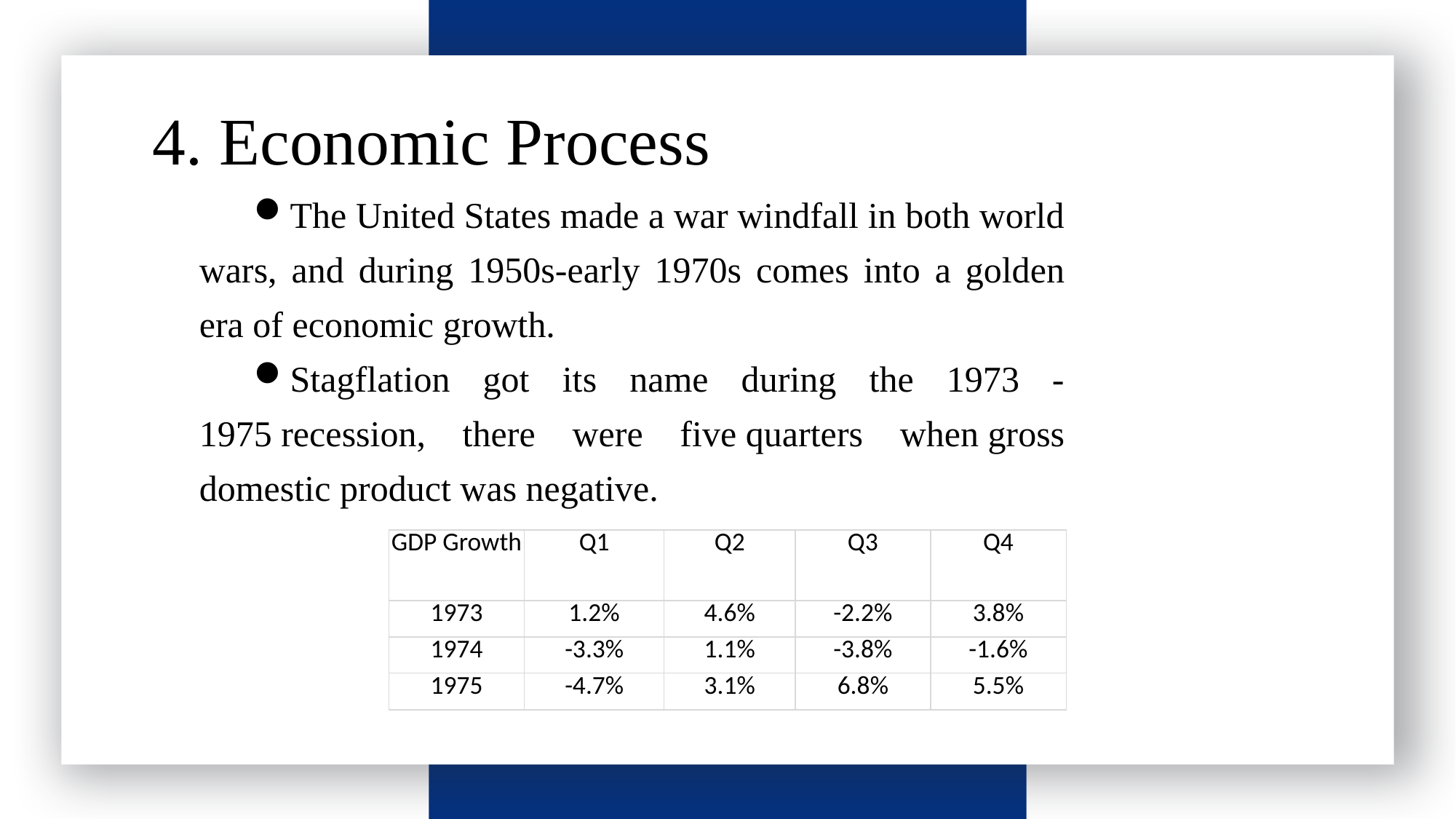

请输入标题
4. Economic Process
The United States made a war windfall in both world wars, and during 1950s-early 1970s comes into a golden era of economic growth.
Stagflation got its name during the 1973 - 1975 recession, there were five quarters when gross domestic product was negative.

| GDP Growth | Q1 | Q2 | Q3 | Q4 |
| --- | --- | --- | --- | --- |
| 1973 | 1.2% | 4.6% | -2.2% | 3.8% |
| 1974 | -3.3% | 1.1% | -3.8% | -1.6% |
| 1975 | -4.7% | 3.1% | 6.8% | 5.5% |